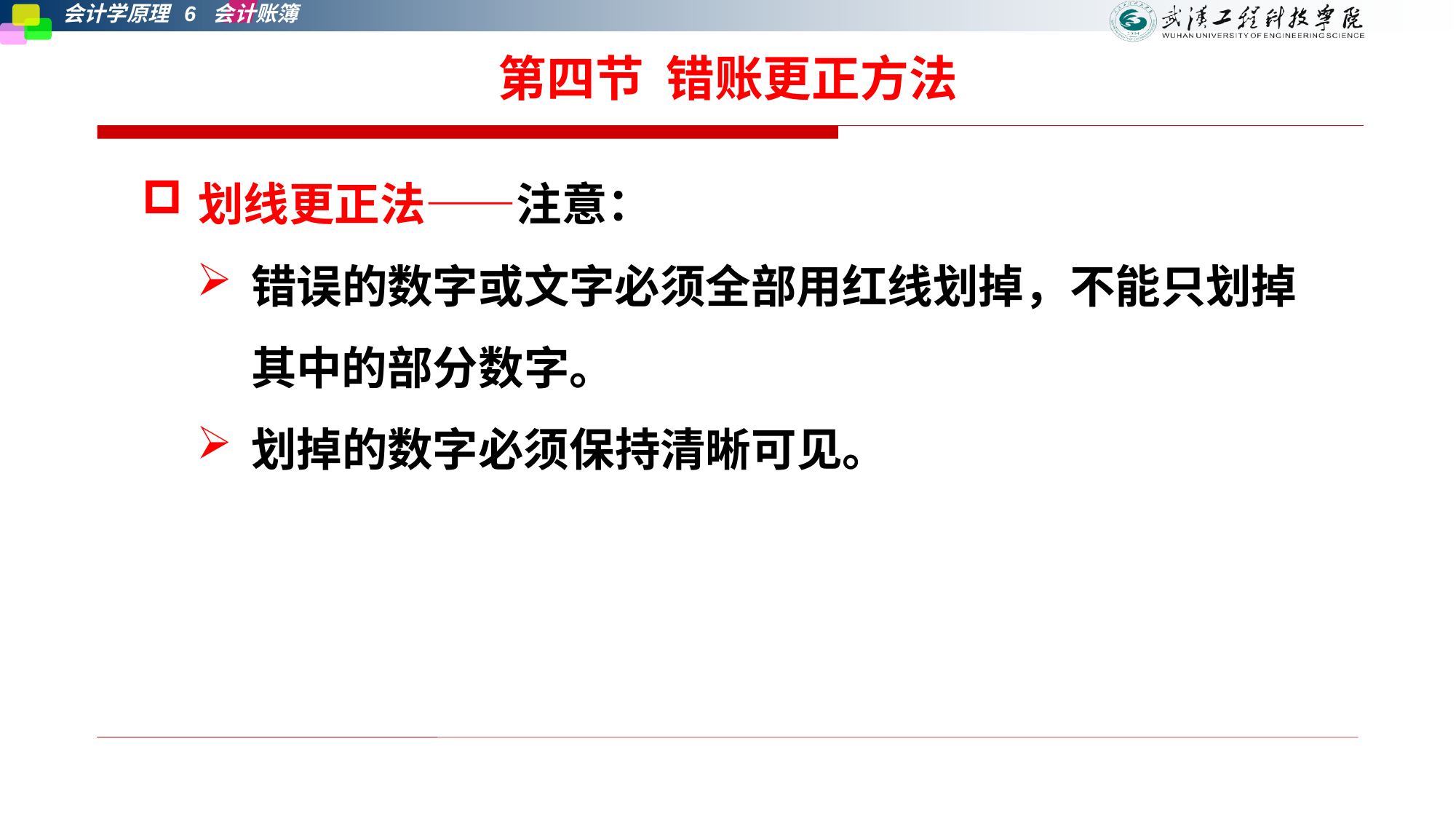

# 第四节  错账更正方法
划线更正法——注意：
错误的数字或文字必须全部用红线划掉，不能只划掉其中的部分数字。
划掉的数字必须保持清晰可见。